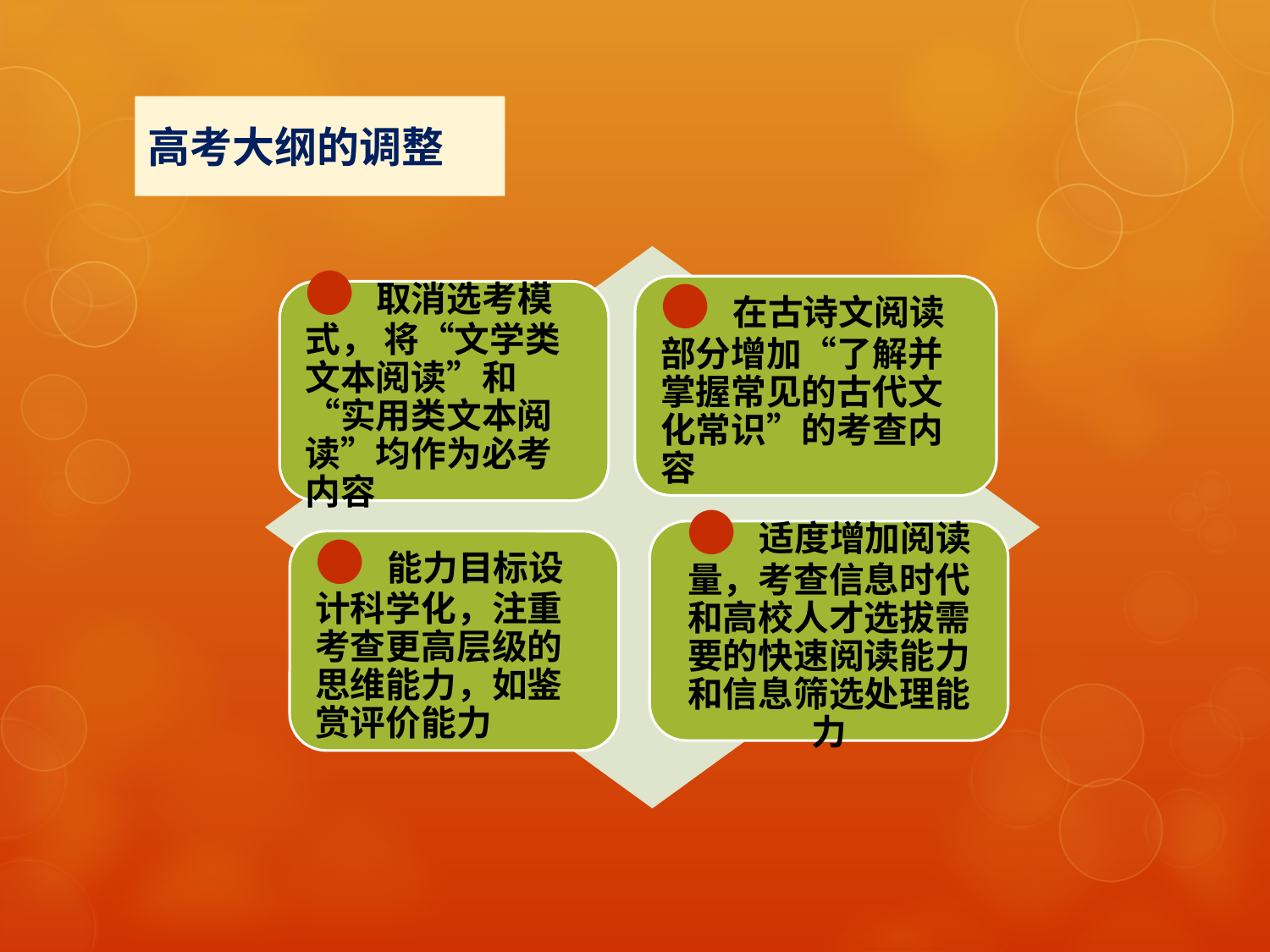

# 高考大纲的调整
●  取消选考模式， 将“文学类文本阅读”和“实用类文本阅读”均作为必考内容
● 在古诗文阅读部分增加“了解并掌握常见的古代文化常识”的考查内容
● 能力目标设计科学化，注重考查更高层级的思维能力，如鉴赏评价能力
● 适度增加阅读量，考查信息时代和高校人才选拔需要的快速阅读能力和信息筛选处理能力